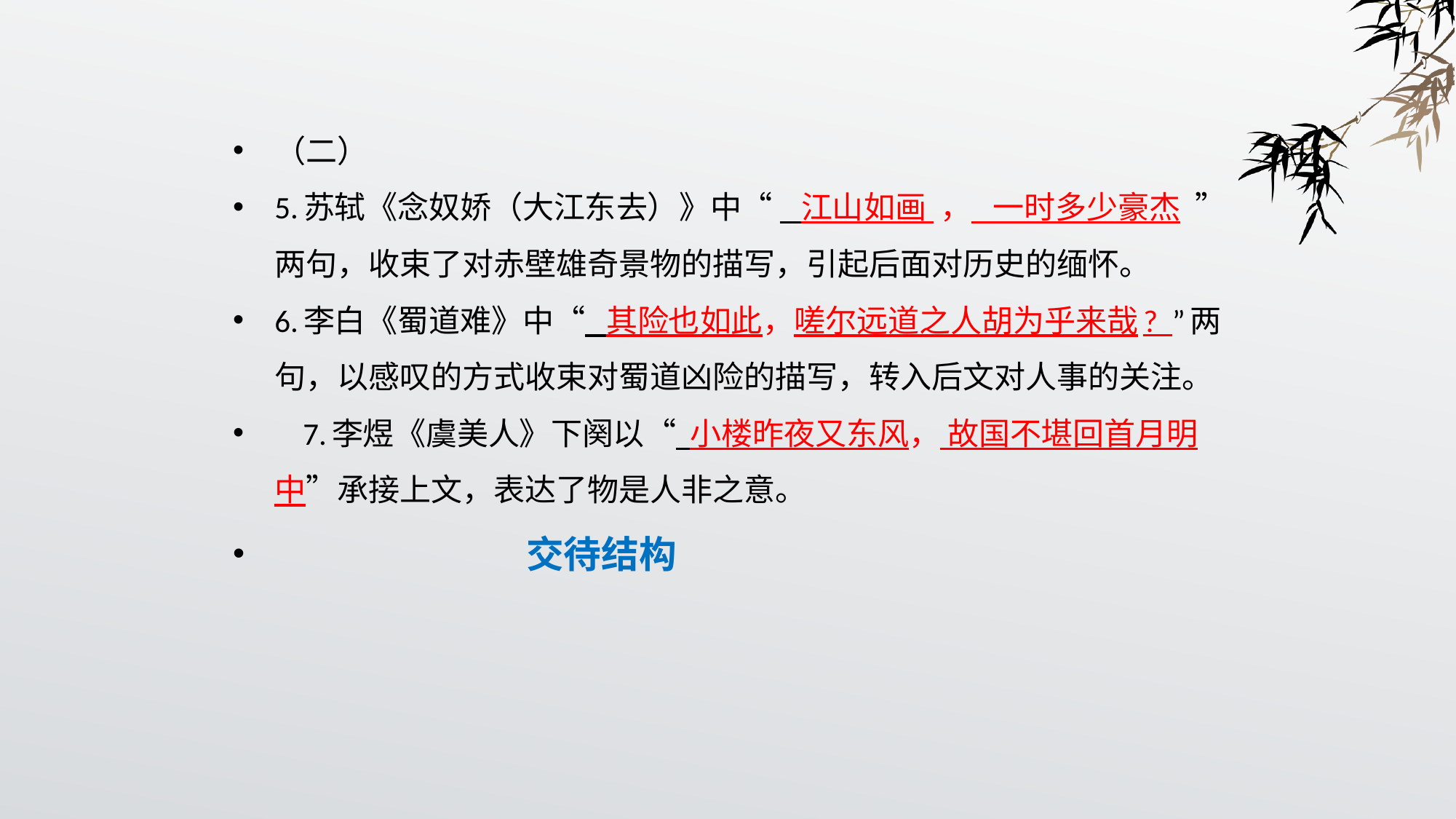

（二）
5.苏轼《念奴娇（大江东去）》中“    江山如画  ，   一时多少豪杰  ”两句，收束了对赤壁雄奇景物的描写，引起后面对历史的缅怀。
6.李白《蜀道难》中“   其险也如此，嗟尔远道之人胡为乎来哉?  ”两句，以感叹的方式收束对蜀道凶险的描写，转入后文对人事的关注。
    7.李煜《虞美人》下阕以“  小楼昨夜又东风， 故国不堪回首月明中”承接上文，表达了物是人非之意。
                                 交待结构